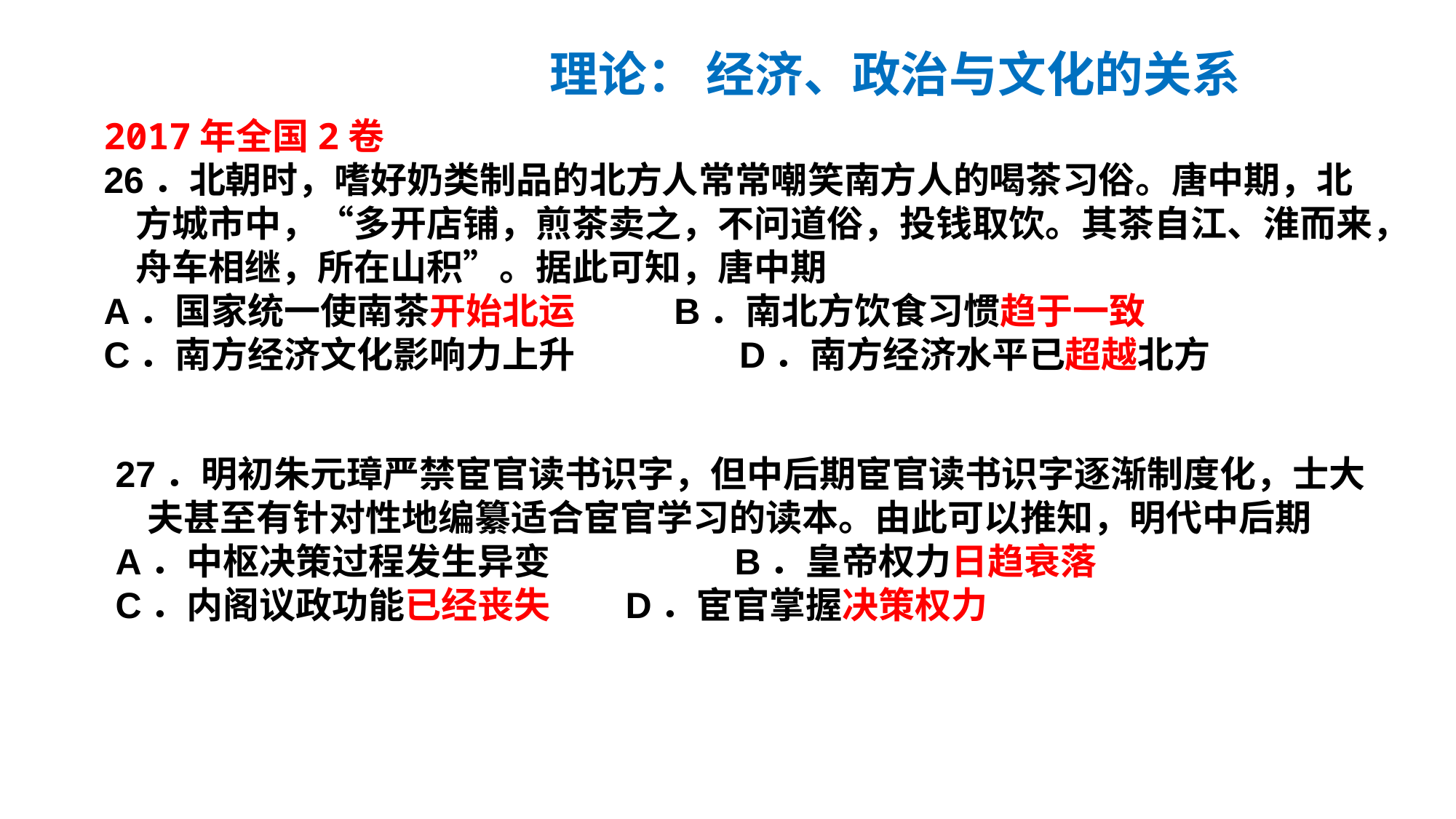

理论： 经济、政治与文化的关系
2017年全国2卷
26．北朝时，嗜好奶类制品的北方人常常嘲笑南方人的喝茶习俗。唐中期，北方城市中，“多开店铺，煎茶卖之，不问道俗，投钱取饮。其茶自江、淮而来，舟车相继，所在山积”。据此可知，唐中期
A．国家统一使南茶开始北运           B．南北方饮食习惯趋于一致
C．南方经济文化影响力上升    	      D．南方经济水平已超越北方

27．明初朱元璋严禁宦官读书识字，但中后期宦官读书识字逐渐制度化，士大夫甚至有针对性地编纂适合宦官学习的读本。由此可以推知，明代中后期
A．中枢决策过程发生异变      	    B．皇帝权力日趋衰落
C．内阁议政功能已经丧失    	    D．宦官掌握决策权力